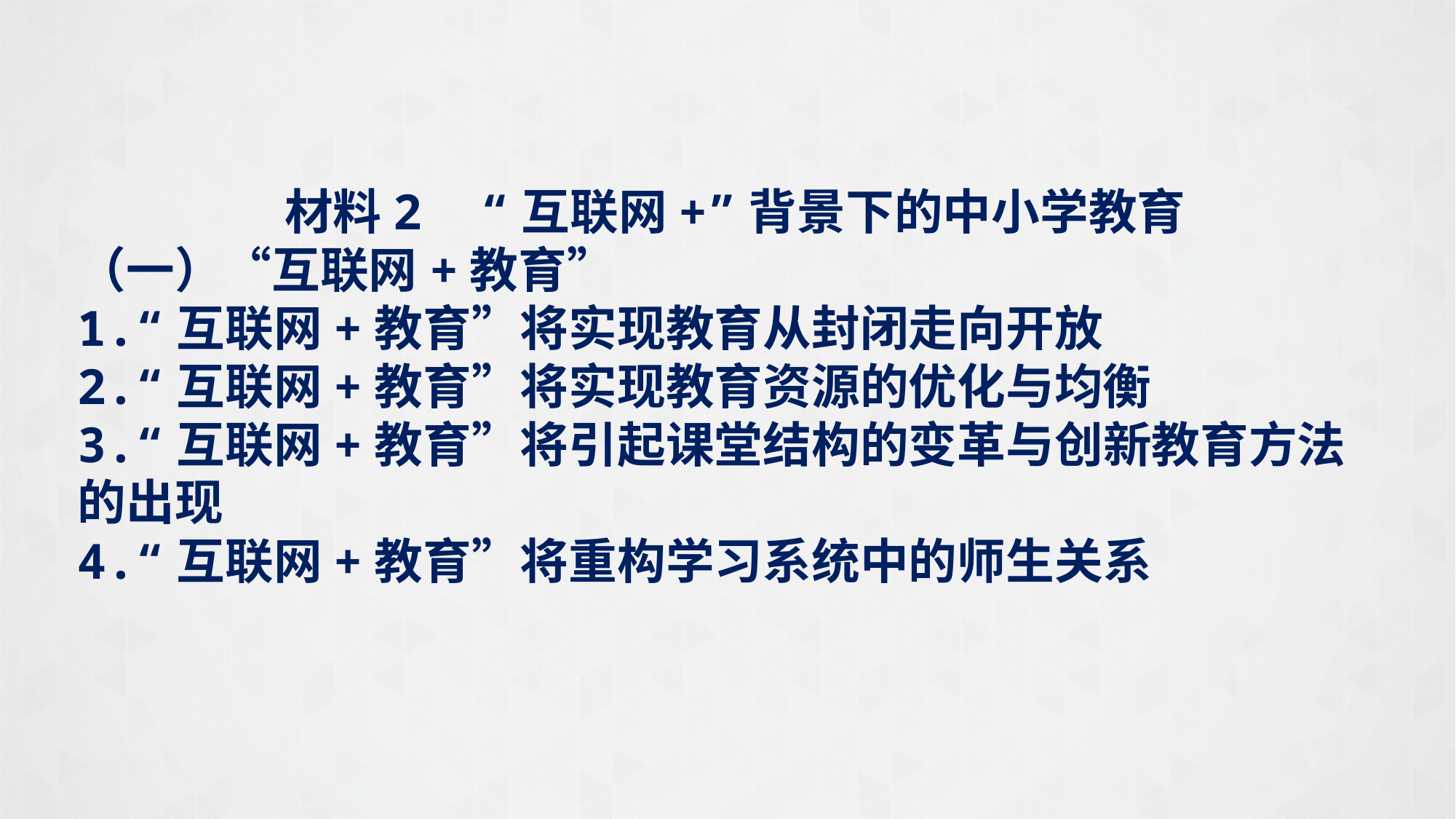

材料2  “互联网+”背景下的中小学教育
（一）“互联网+教育”
1.“互联网+教育”将实现教育从封闭走向开放
2.“互联网+教育”将实现教育资源的优化与均衡
3.“互联网+教育”将引起课堂结构的变革与创新教育方法的出现
4.“互联网+教育”将重构学习系统中的师生关系